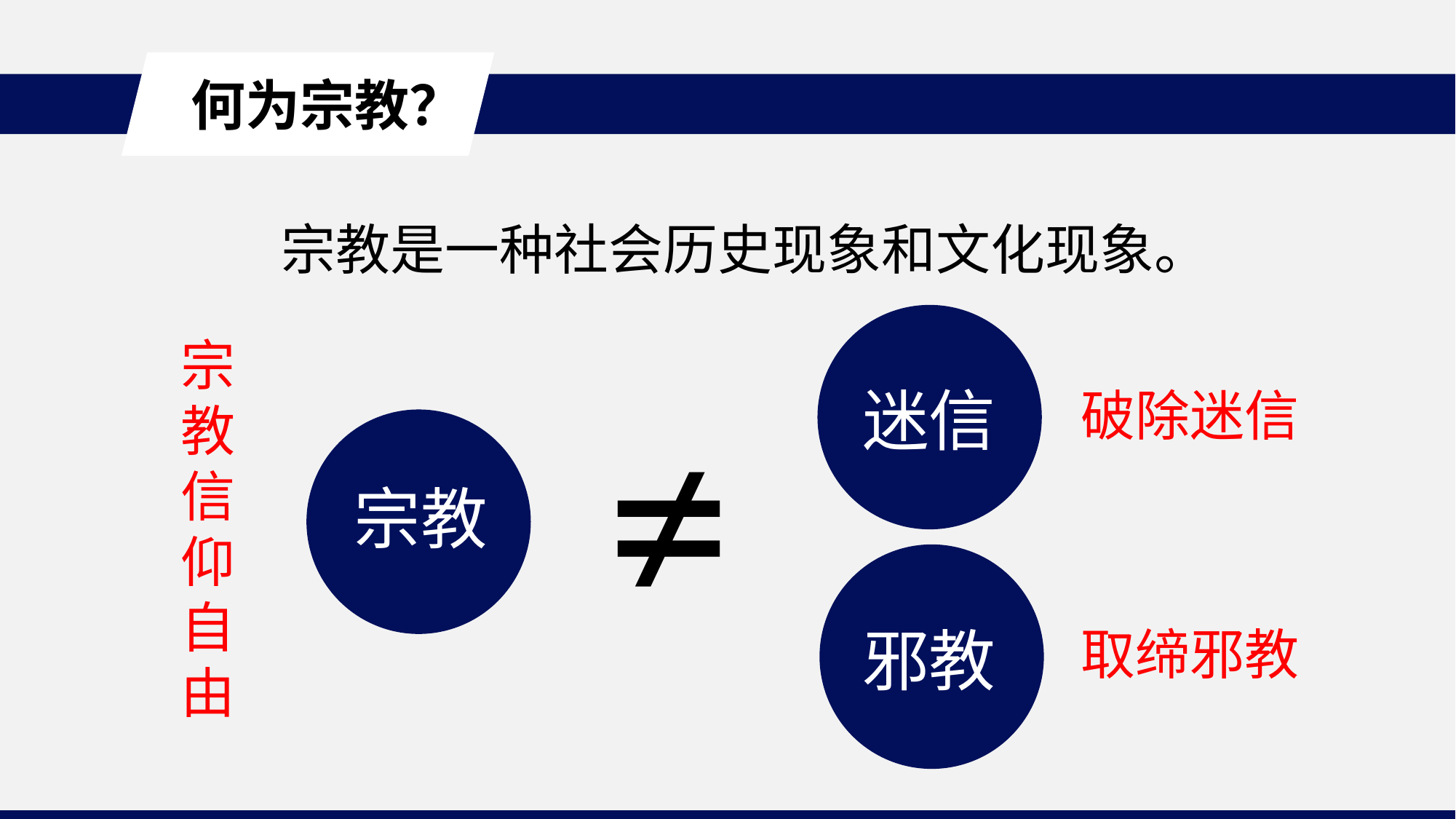

何为宗教？

宗教是一种社会历史现象和文化现象。

迷信

邪教

宗教信仰自由
≠
破除迷信

宗教
取缔邪教